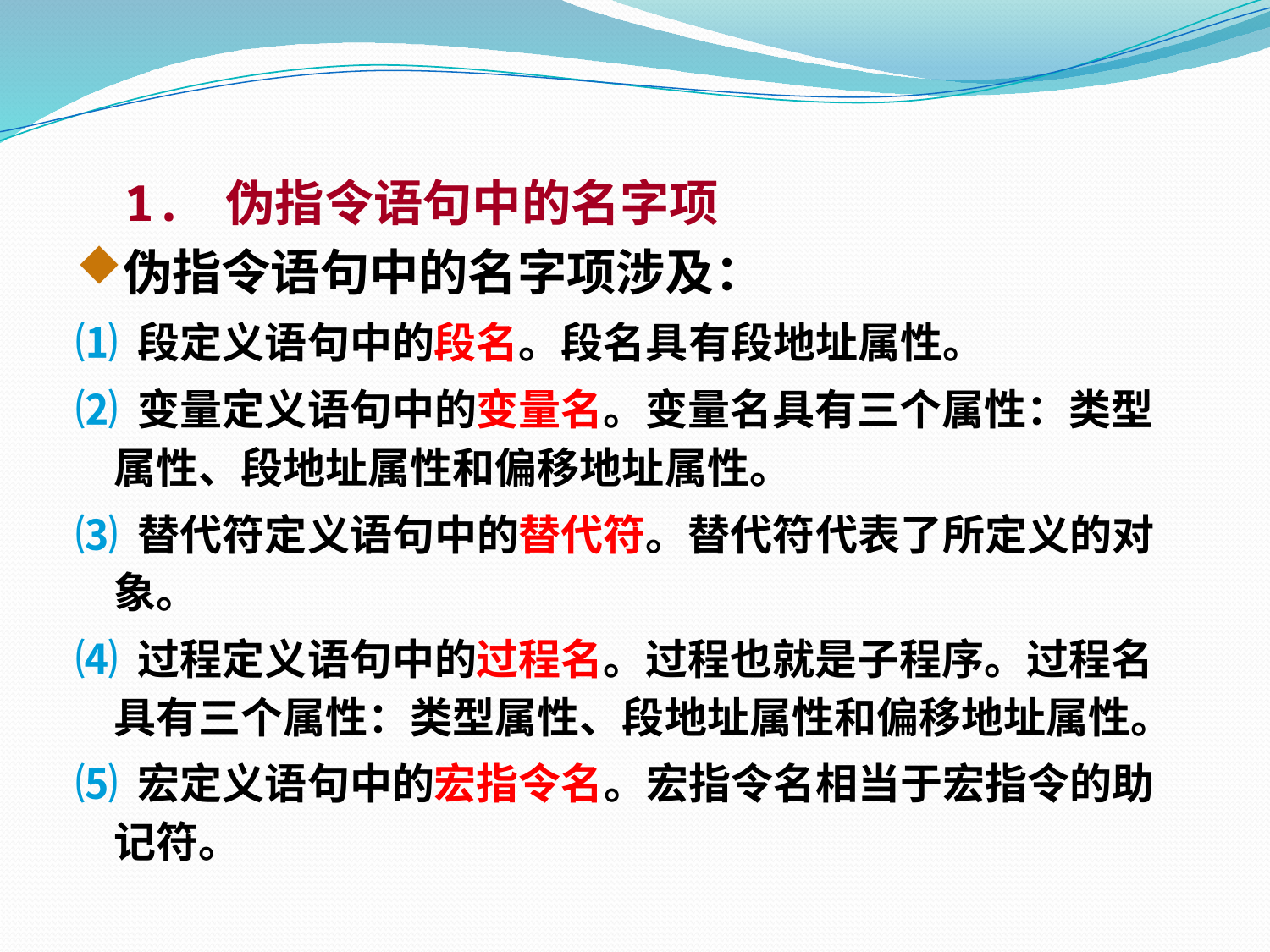

1. 伪指令语句中的名字项
伪指令语句中的名字项涉及：
⑴ 段定义语句中的段名。段名具有段地址属性。
⑵ 变量定义语句中的变量名。变量名具有三个属性：类型属性、段地址属性和偏移地址属性。
⑶ 替代符定义语句中的替代符。替代符代表了所定义的对象。
⑷ 过程定义语句中的过程名。过程也就是子程序。过程名具有三个属性：类型属性、段地址属性和偏移地址属性。
⑸ 宏定义语句中的宏指令名。宏指令名相当于宏指令的助记符。